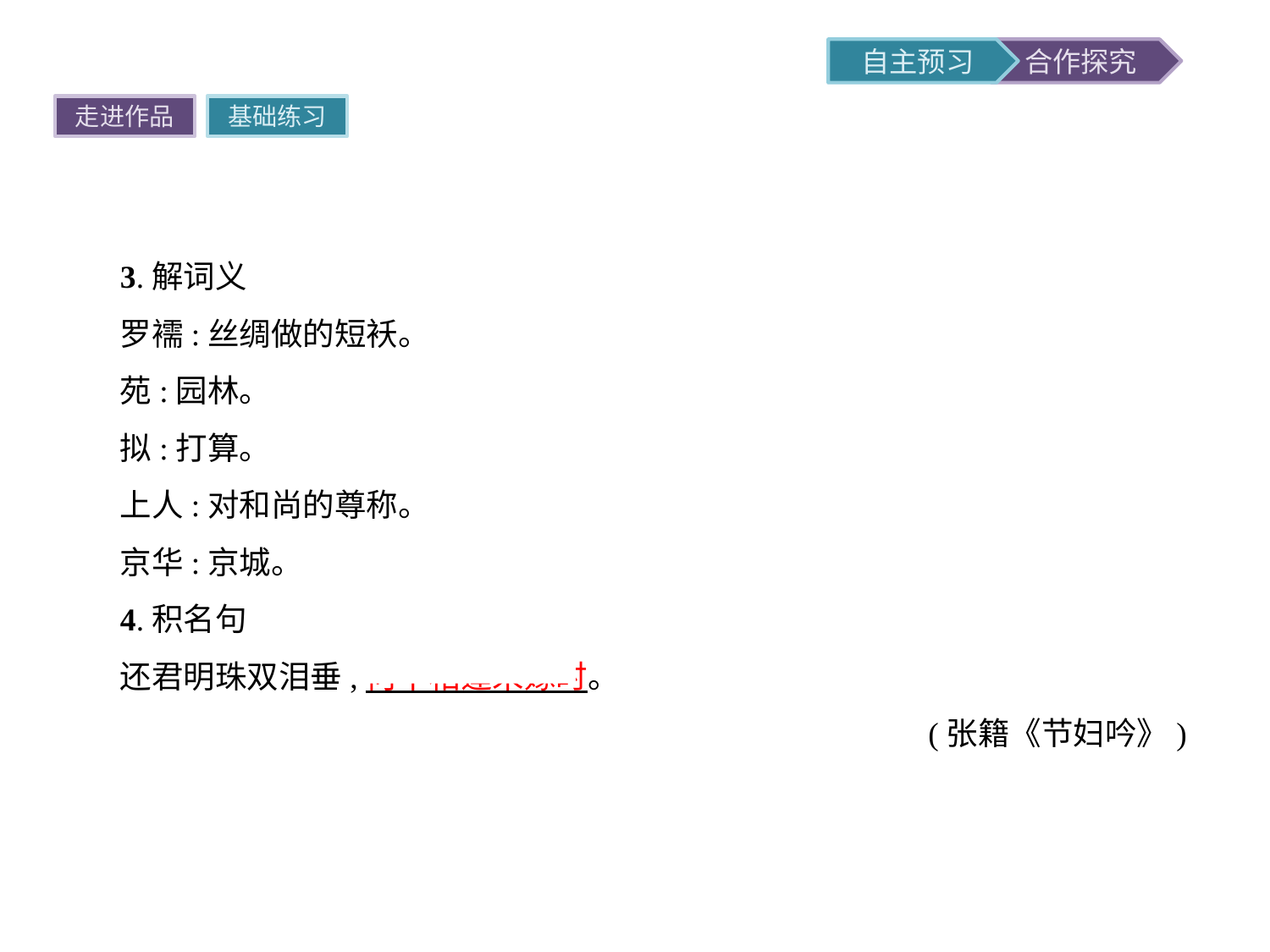

走进作品
基础练习
3.解词义
罗襦:丝绸做的短袄。
苑:园林。
拟:打算。
上人:对和尚的尊称。
京华:京城。
4.积名句
还君明珠双泪垂,何不相逢未嫁时。
(张籍《节妇吟》)